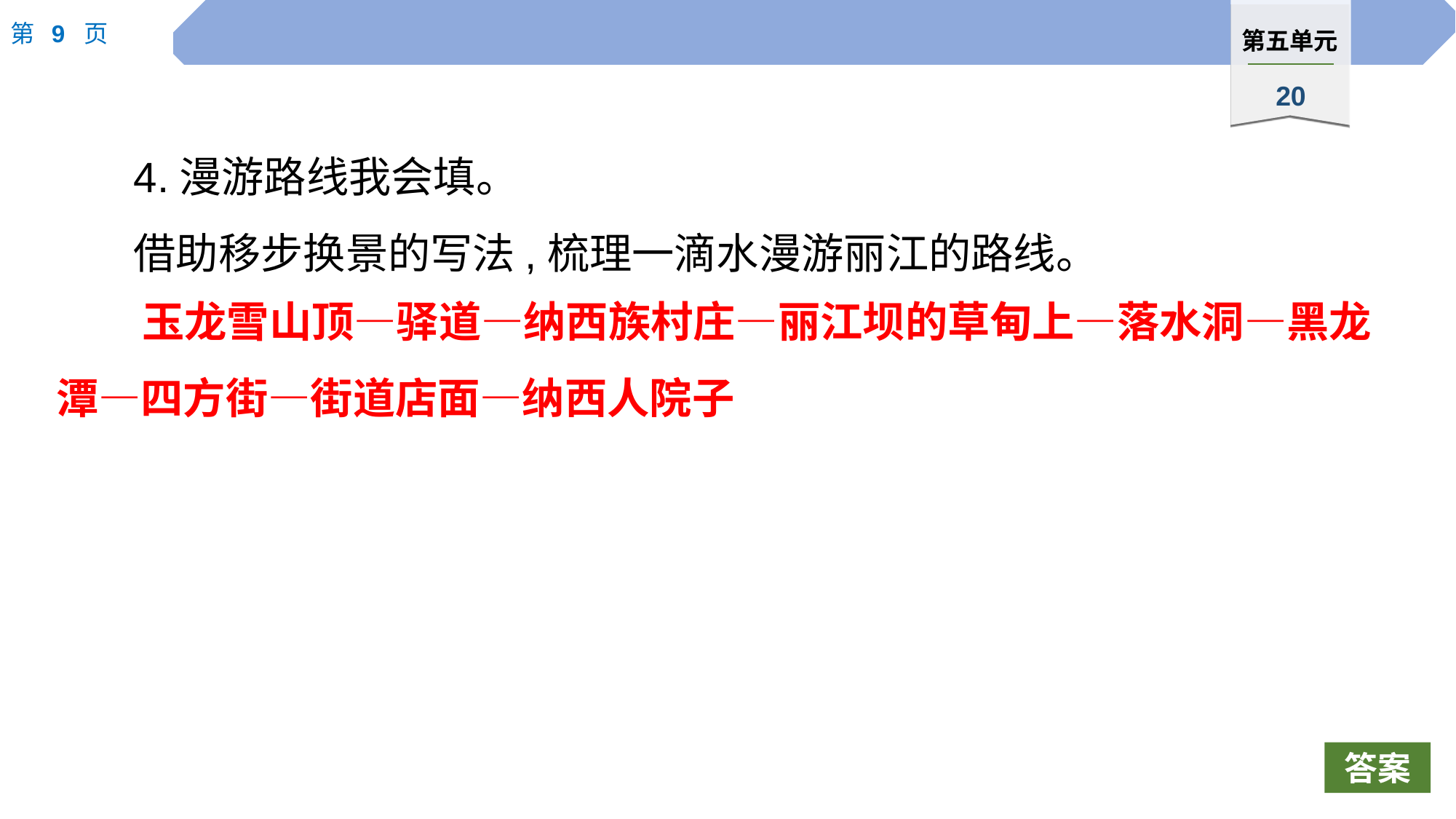

4.漫游路线我会填。
借助移步换景的写法,梳理一滴水漫游丽江的路线。
玉龙雪山顶—驿道—纳西族村庄—丽江坝的草甸上—落水洞—黑龙潭—四方街—街道店面—纳西人院子
答案